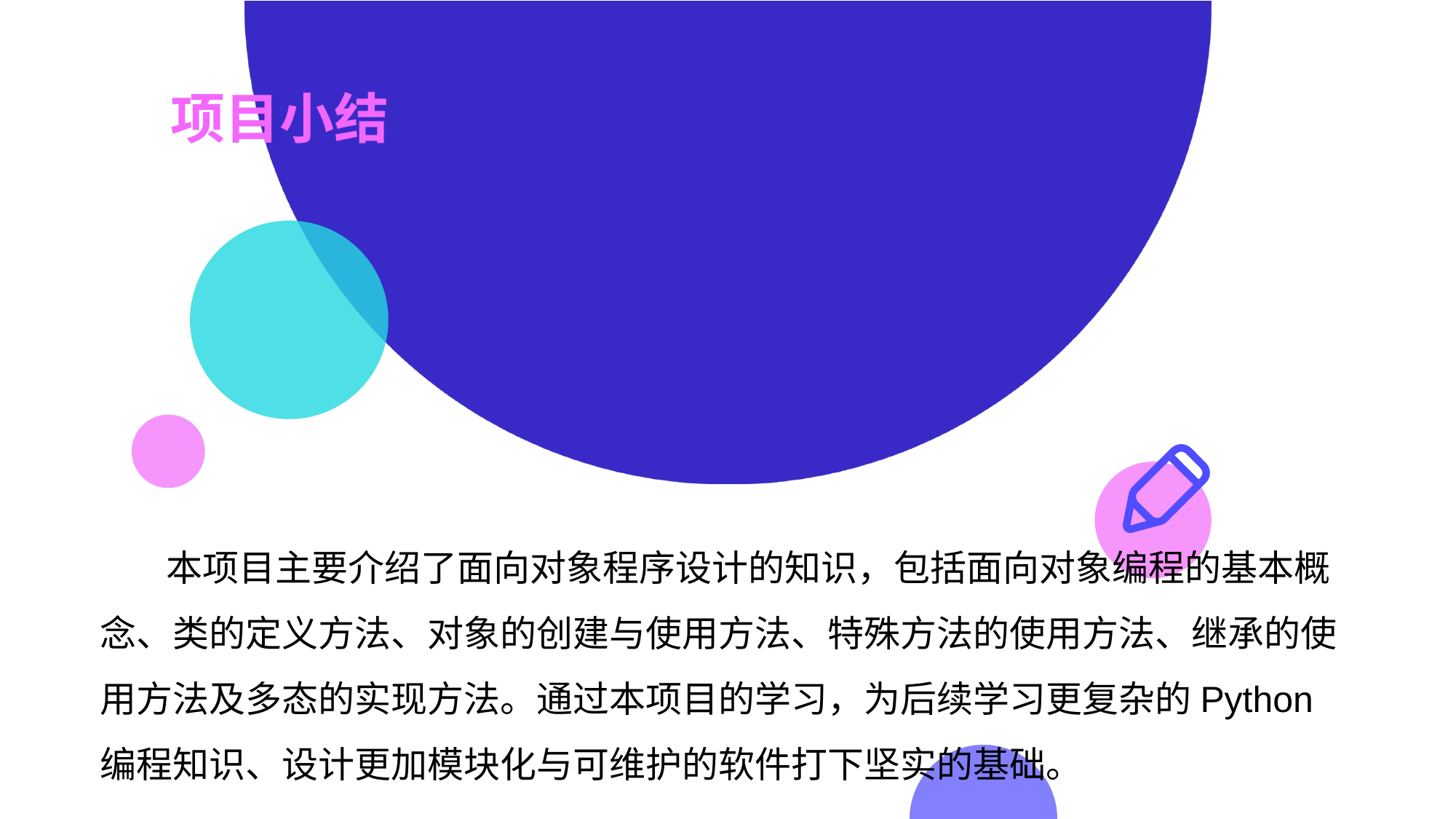

# 项目小结
       本项目主要介绍了面向对象程序设计的知识，包括面向对象编程的基本概念、类的定义方法、对象的创建与使用方法、特殊方法的使用方法、继承的使用方法及多态的实现方法。通过本项目的学习，为后续学习更复杂的Python编程知识、设计更加模块化与可维护的软件打下坚实的基础。